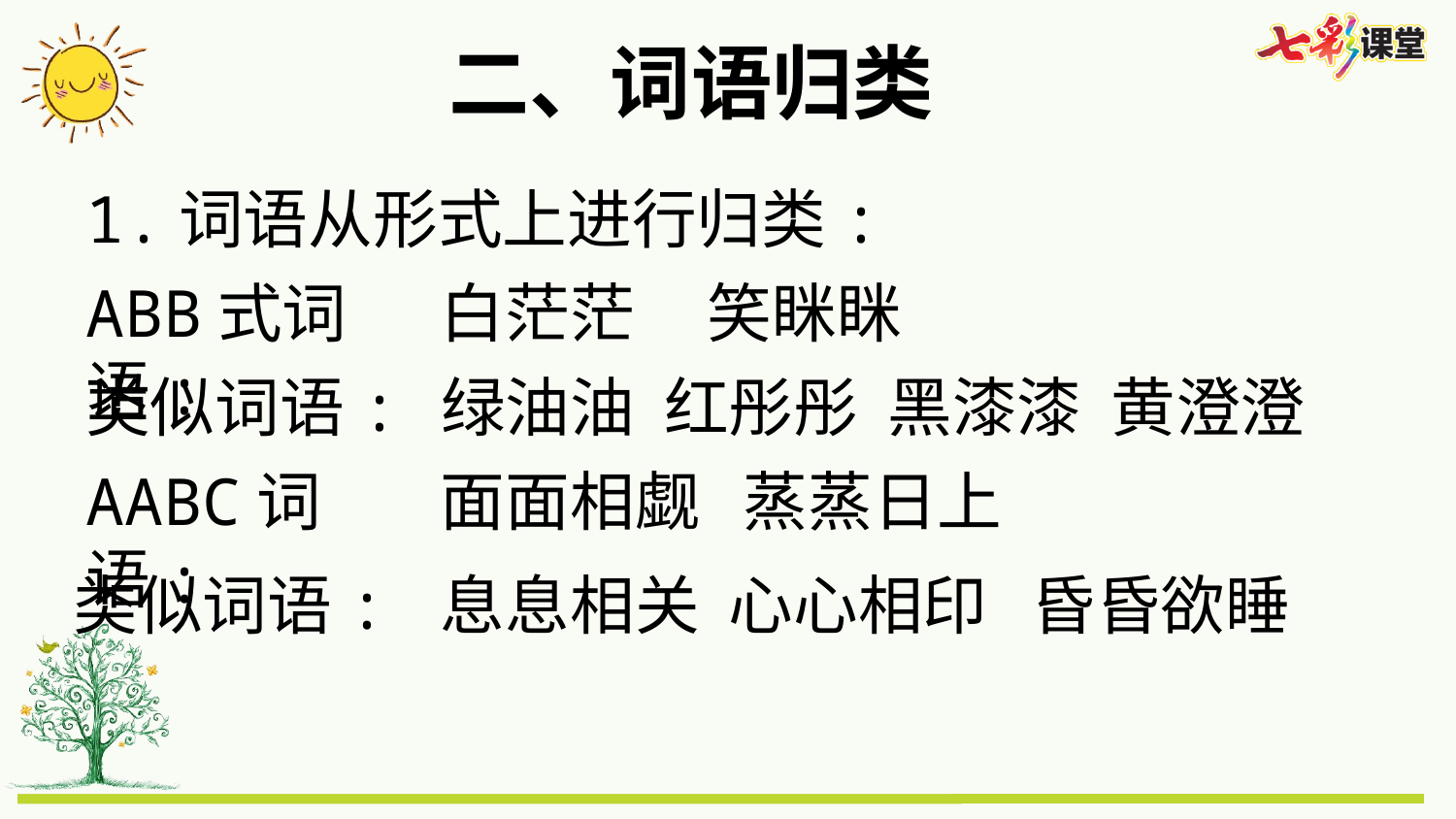

二、词语归类
1.词语从形式上进行归类:
ABB式词语:
白茫茫     笑眯眯
类似词语:
绿油油  红彤彤  黑漆漆  黄澄澄
AABC词语:
面面相觑   蒸蒸日上
类似词语:
息息相关  心心相印   昏昏欲睡